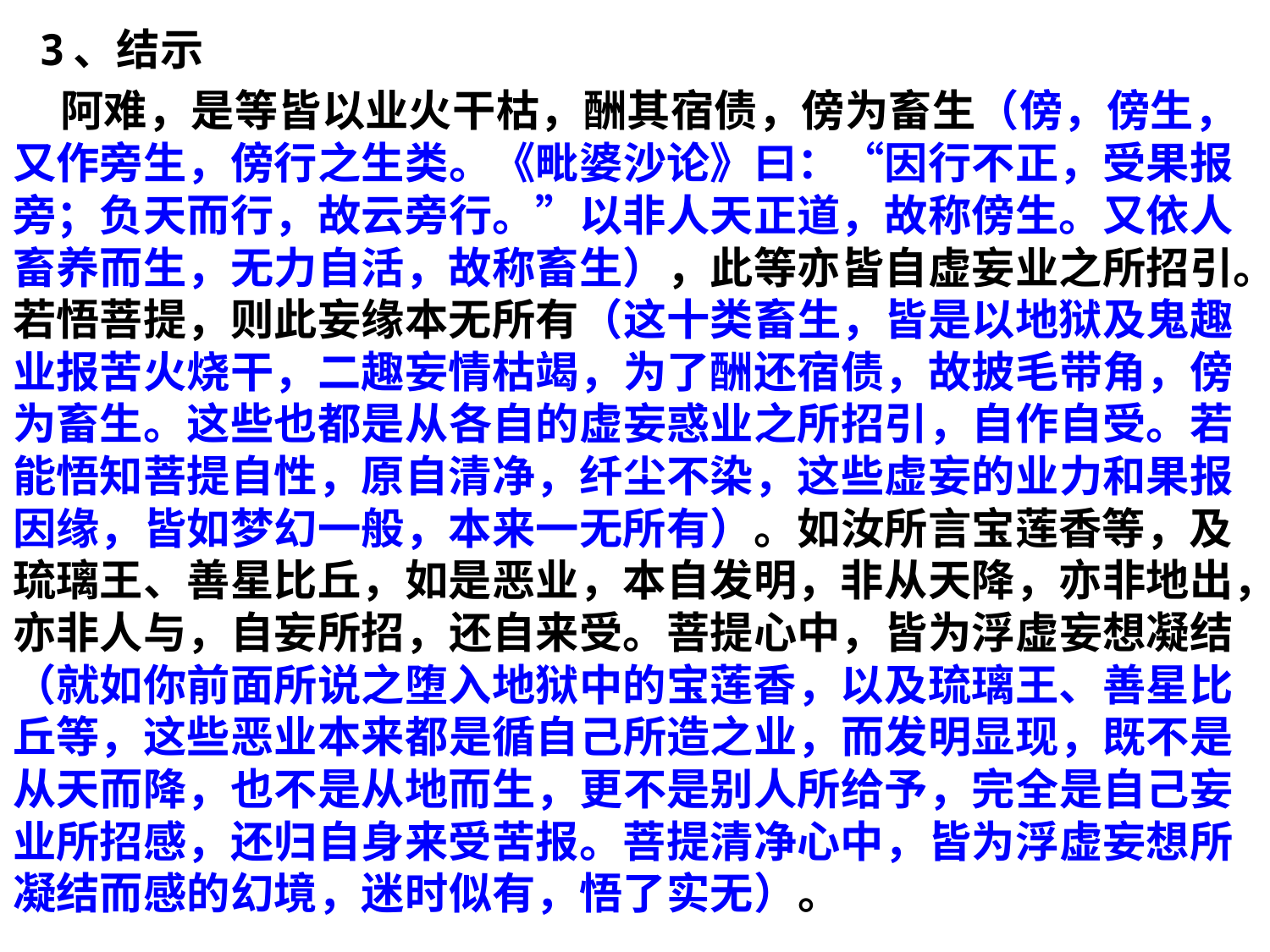

3、结示
    阿难，是等皆以业火干枯，酬其宿债，傍为畜生（傍，傍生，又作旁生，傍行之生类。《毗婆沙论》曰：“因行不正，受果报旁；负天而行，故云旁行。”以非人天正道，故称傍生。又依人畜养而生，无力自活，故称畜生），此等亦皆自虚妄业之所招引。若悟菩提，则此妄缘本无所有（这十类畜生，皆是以地狱及鬼趣业报苦火烧干，二趣妄情枯竭，为了酬还宿债，故披毛带角，傍为畜生。这些也都是从各自的虚妄惑业之所招引，自作自受。若能悟知菩提自性，原自清净，纤尘不染，这些虚妄的业力和果报因缘，皆如梦幻一般，本来一无所有）。如汝所言宝莲香等，及琉璃王、善星比丘，如是恶业，本自发明，非从天降，亦非地出，亦非人与，自妄所招，还自来受。菩提心中，皆为浮虚妄想凝结（就如你前面所说之堕入地狱中的宝莲香，以及琉璃王、善星比丘等，这些恶业本来都是循自己所造之业，而发明显现，既不是从天而降，也不是从地而生，更不是别人所给予，完全是自己妄业所招感，还归自身来受苦报。菩提清净心中，皆为浮虚妄想所凝结而感的幻境，迷时似有，悟了实无）。